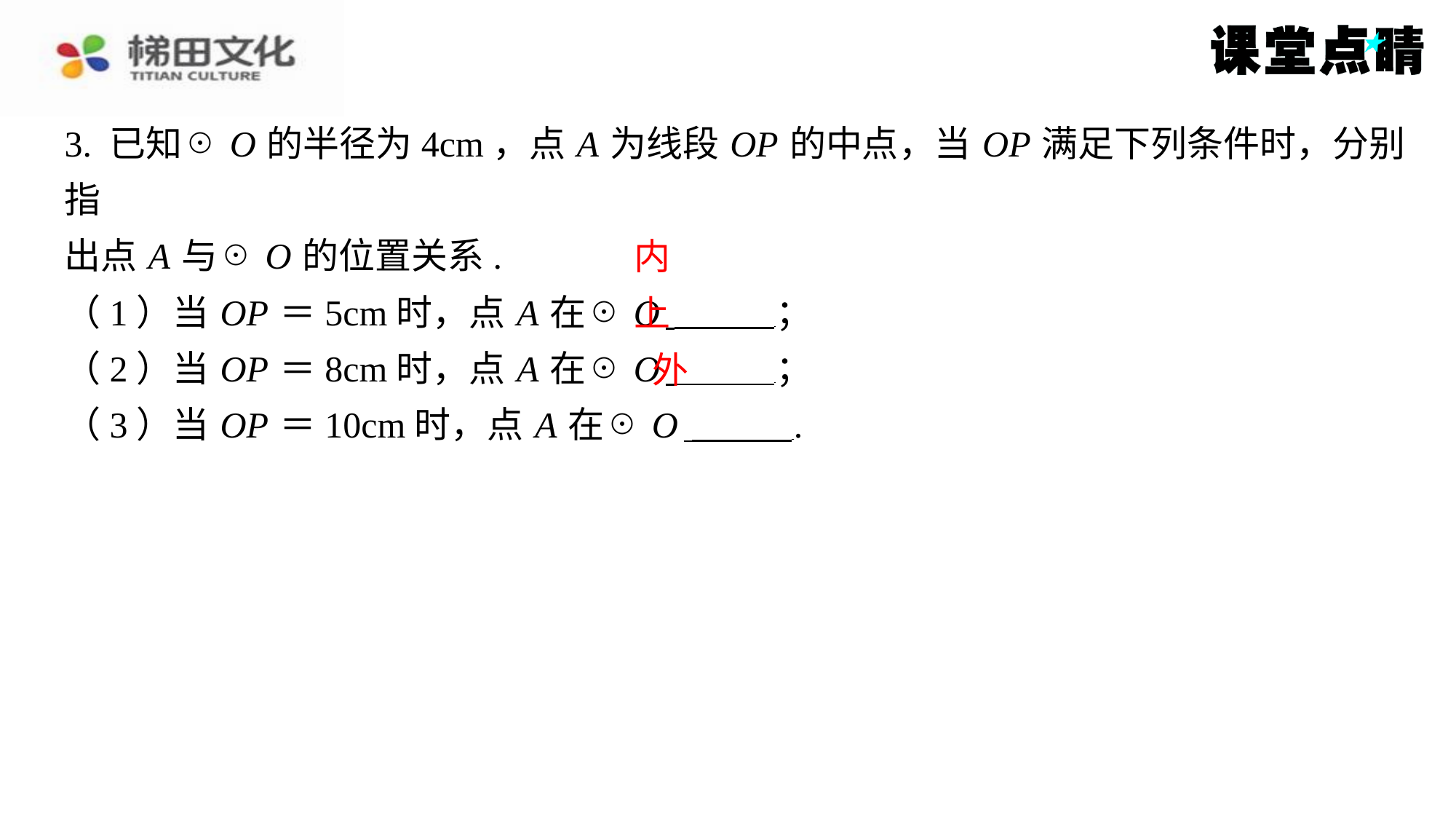

3. 已知☉ O 的半径为4cm，点 A 为线段 OP 的中点，当 OP 满足下列条件时，分别指
出点 A 与☉ O 的位置关系.
（1）当 OP ＝5cm时，点 A 在☉ O                ⁠；
（2）当 OP ＝8cm时，点 A 在☉ O                ⁠；
（3）当 OP ＝10cm时，点 A 在☉ O                ⁠.
内
上
外